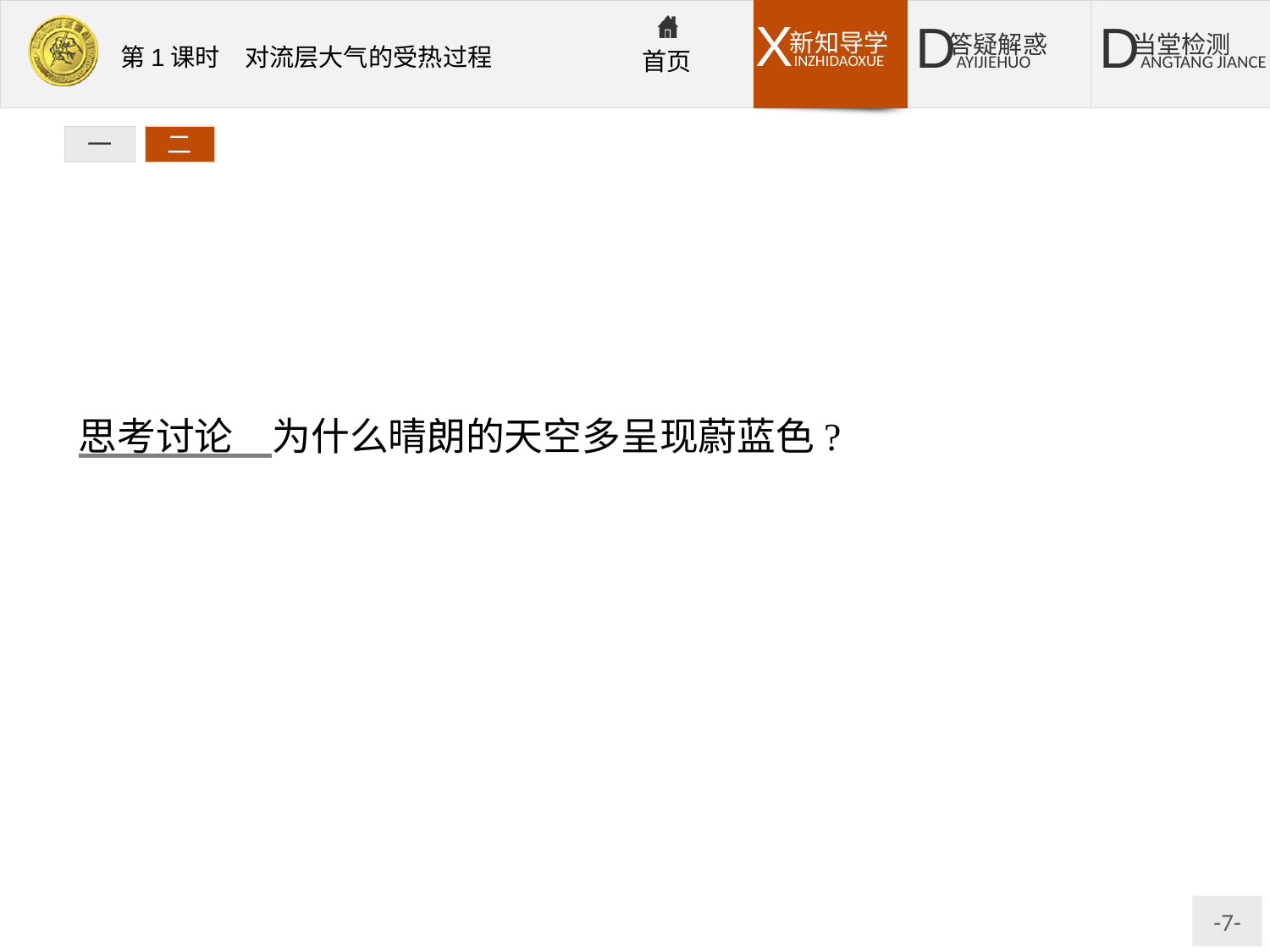

一
二
思考讨论　为什么晴朗的天空多呈现蔚蓝色?
提示:空气分子或微小尘埃有选择地散射太阳辐射中波长较短的蓝、紫色光,从而使天空呈现蔚蓝色。